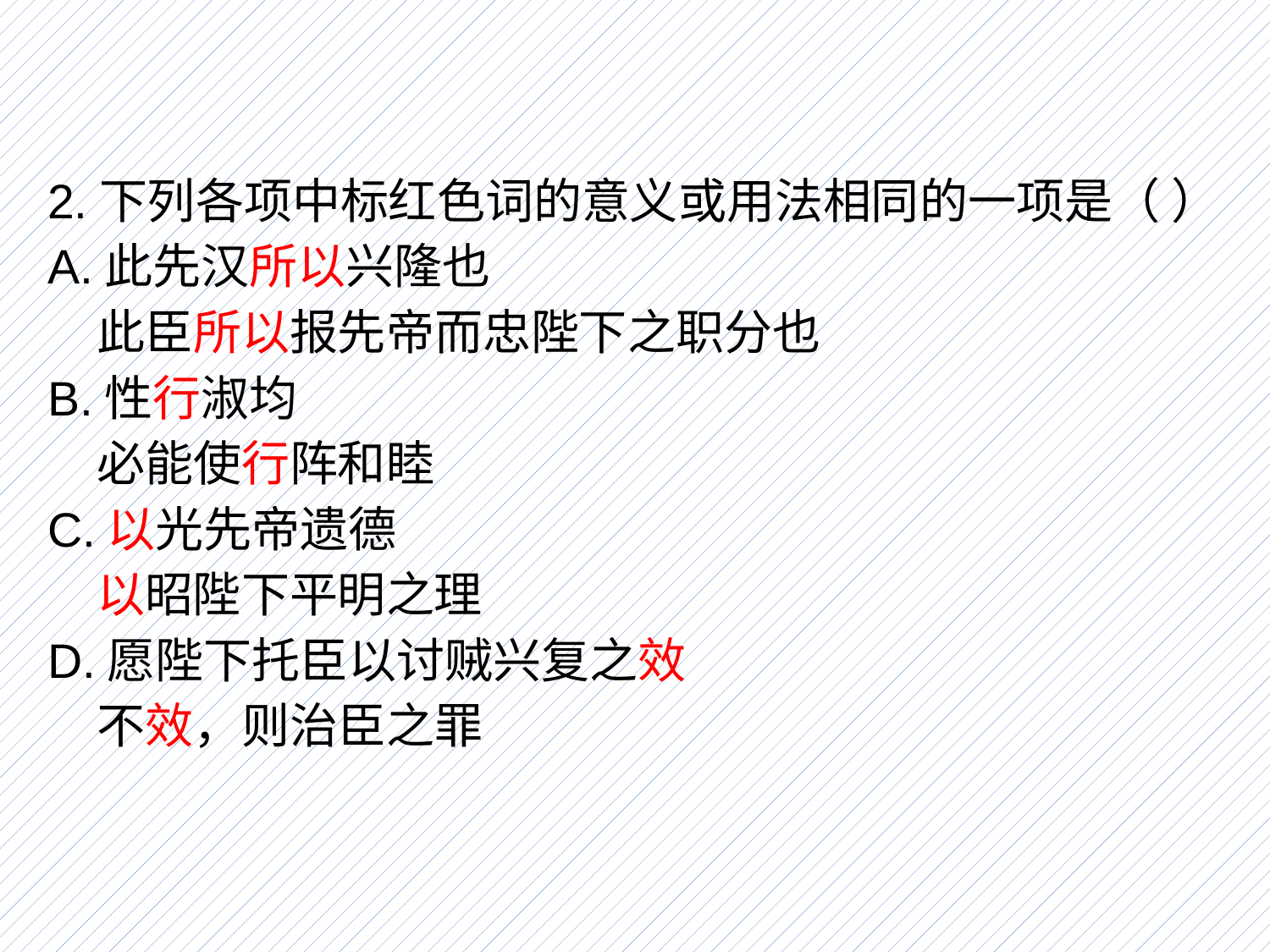

2.下列各项中标红色词的意义或用法相同的一项是（ ）
A.此先汉所以兴隆也
此臣所以报先帝而忠陛下之职分也
B.性行淑均
必能使行阵和睦
C.以光先帝遗德
以昭陛下平明之理
D.愿陛下托臣以讨贼兴复之效
不效，则治臣之罪